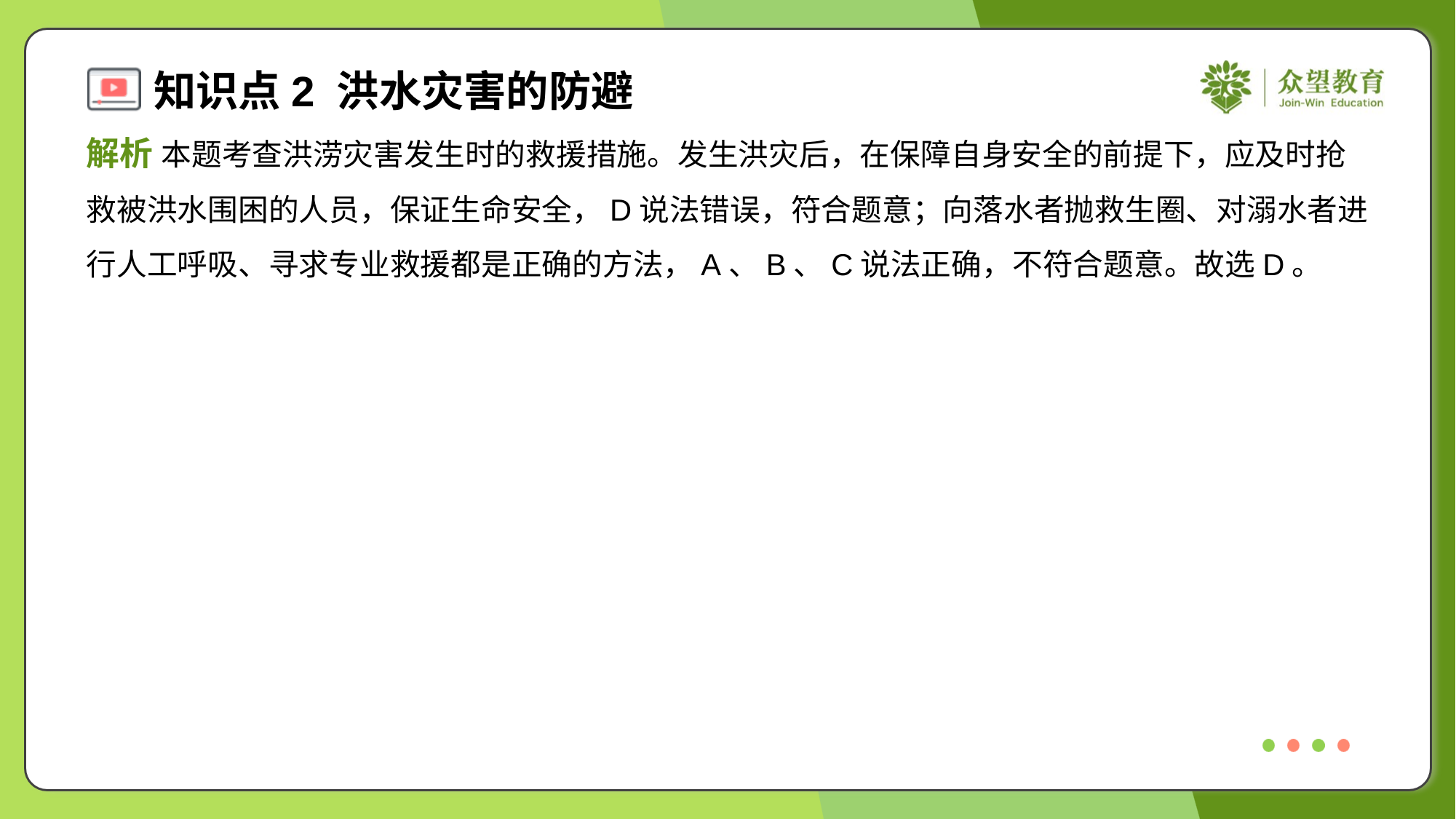

解析 本题考查洪涝灾害发生时的救援措施。发生洪灾后，在保障自身安全的前提下，应及时抢
救被洪水围困的人员，保证生命安全，D说法错误，符合题意；向落水者抛救生圈、对溺水者进
行人工呼吸、寻求专业救援都是正确的方法，A、B、C说法正确，不符合题意。故选D。